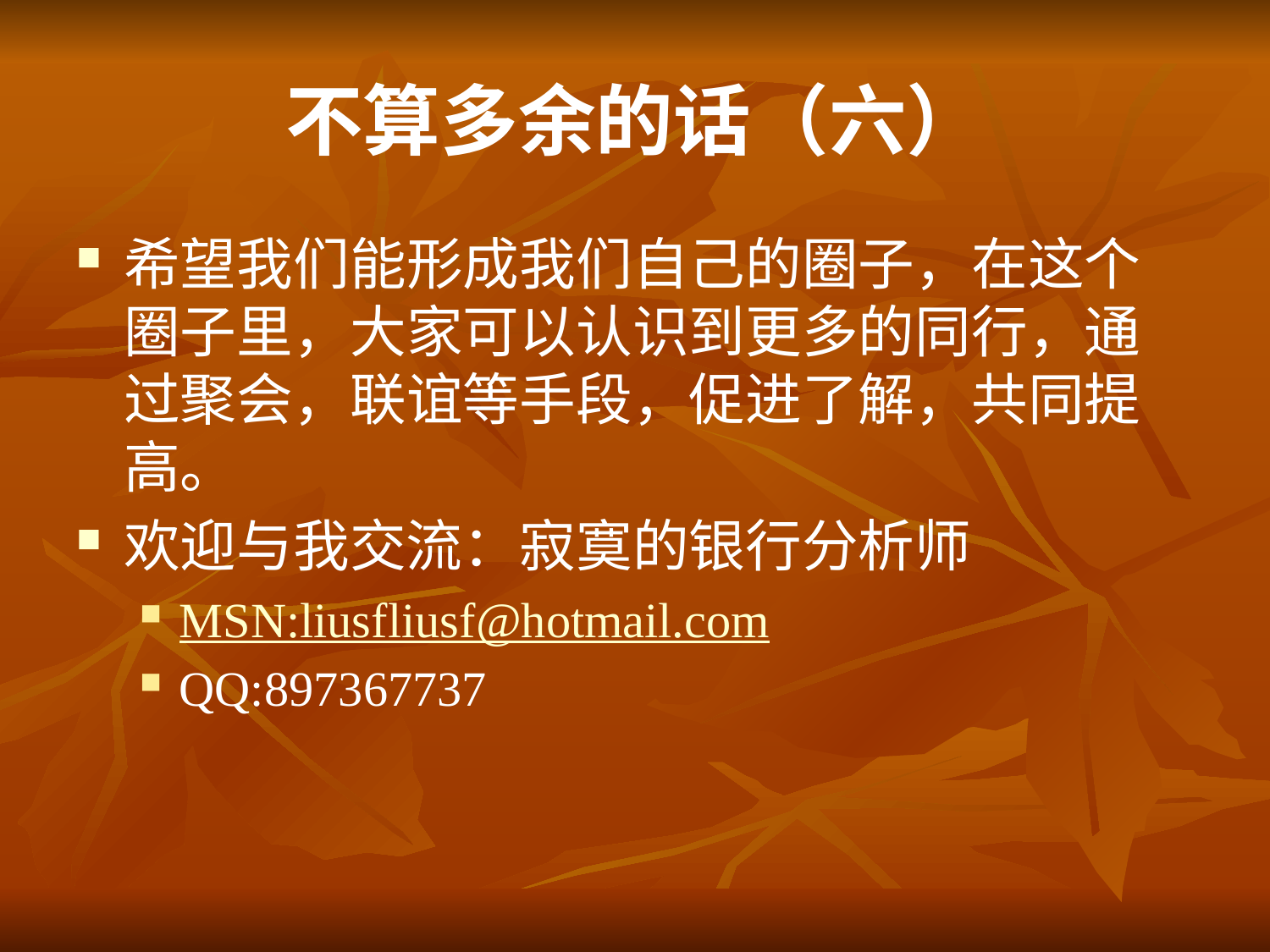

# 不算多余的话（六）
希望我们能形成我们自己的圈子，在这个圈子里，大家可以认识到更多的同行，通过聚会，联谊等手段，促进了解，共同提高。
欢迎与我交流：寂寞的银行分析师
MSN:liusfliusf@hotmail.com
QQ:897367737